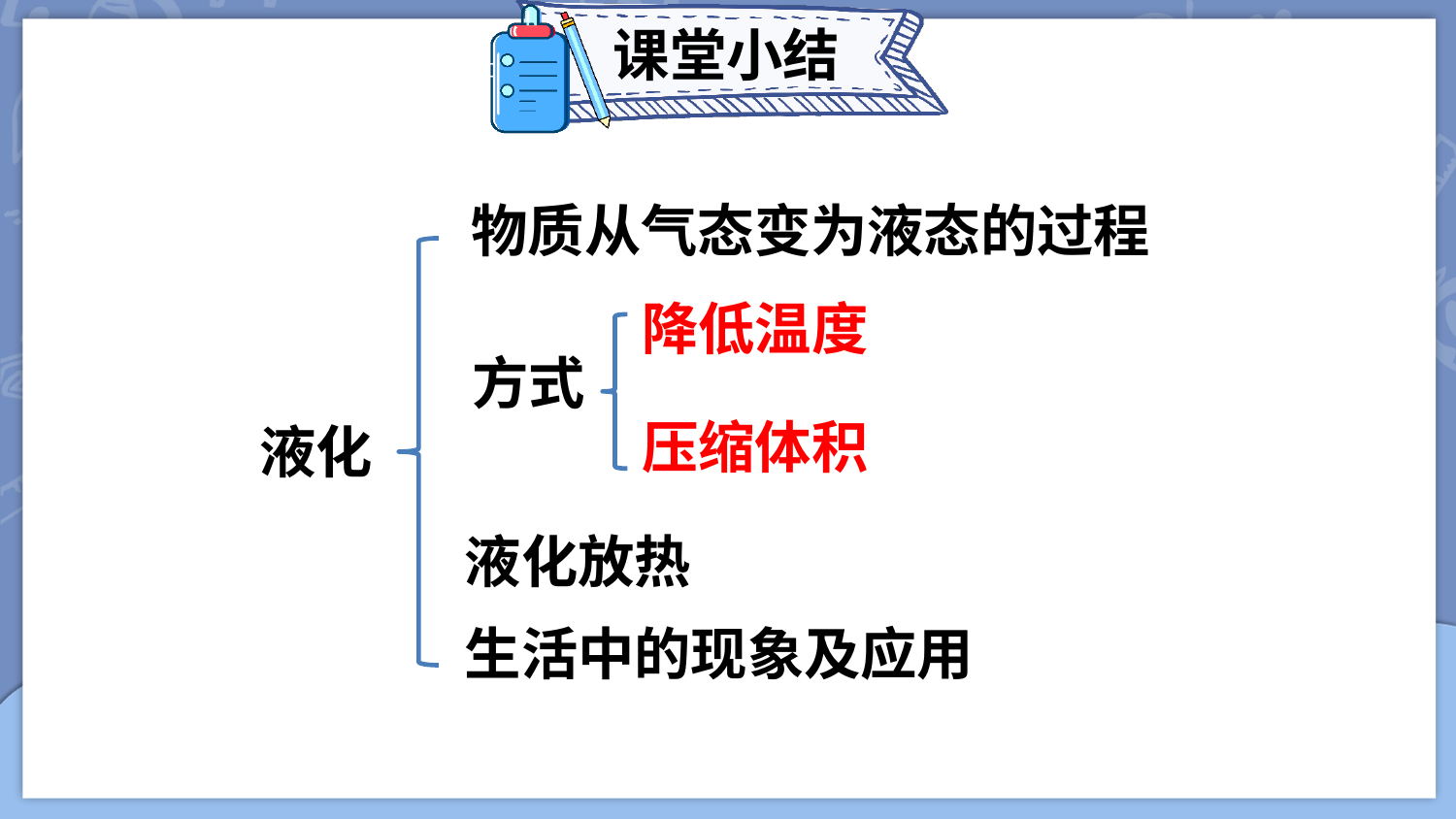

课堂小结
物质从气态变为液态的过程

降低温度

方式
压缩体积
液化
液化放热
生活中的现象及应用